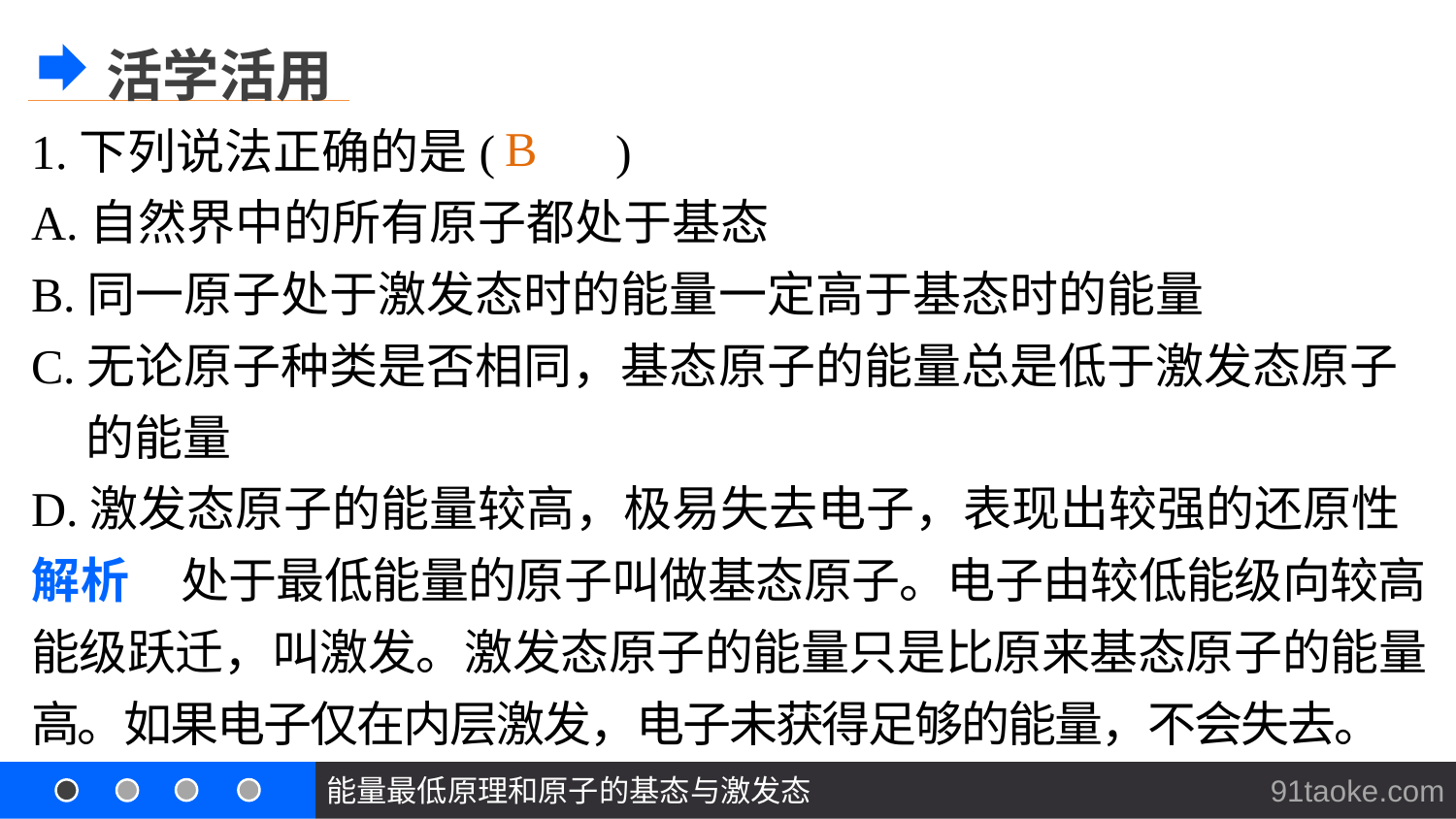

活学活用

1.下列说法正确的是(　　)
A.自然界中的所有原子都处于基态
B.同一原子处于激发态时的能量一定高于基态时的能量
C.无论原子种类是否相同，基态原子的能量总是低于激发态原子
    的能量
D.激发态原子的能量较高，极易失去电子，表现出较强的还原性
解析　处于最低能量的原子叫做基态原子。电子由较低能级向较高能级跃迁，叫激发。激发态原子的能量只是比原来基态原子的能量高。如果电子仅在内层激发，电子未获得足够的能量，不会失去。
B